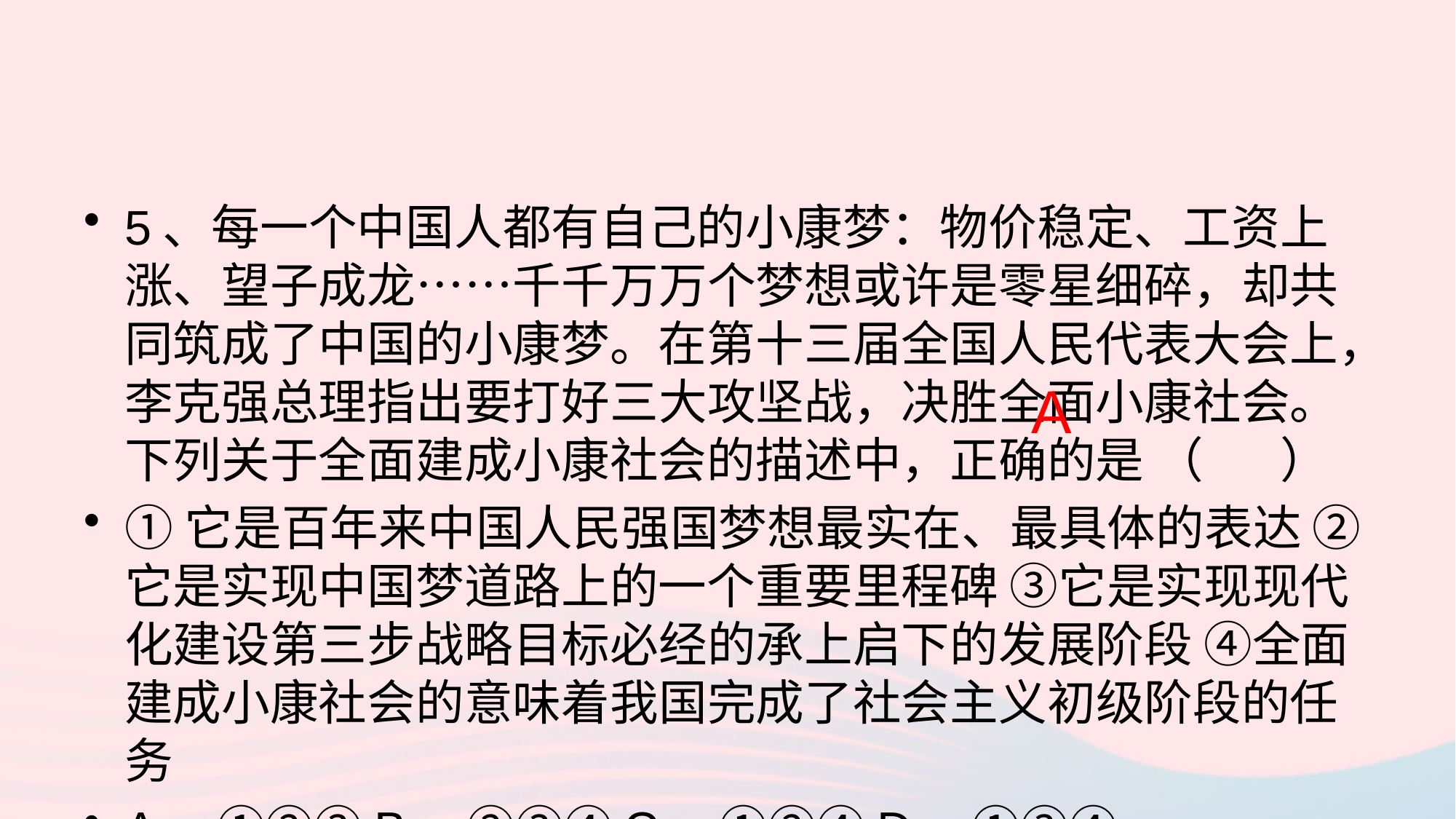

5、每一个中国人都有自己的小康梦：物价稳定、工资上涨、望子成龙……千千万万个梦想或许是零星细碎，却共同筑成了中国的小康梦。在第十三届全国人民代表大会上，李克强总理指出要打好三大攻坚战，决胜全面小康社会。下列关于全面建成小康社会的描述中，正确的是 （       ）
①它是百年来中国人民强国梦想最实在、最具体的表达 ②它是实现中国梦道路上的一个重要里程碑 ③它是实现现代化建设第三步战略目标必经的承上启下的发展阶段 ④全面建成小康社会的意味着我国完成了社会主义初级阶段的任务
A．①②③B．②③④C．①②④D．①③④
A